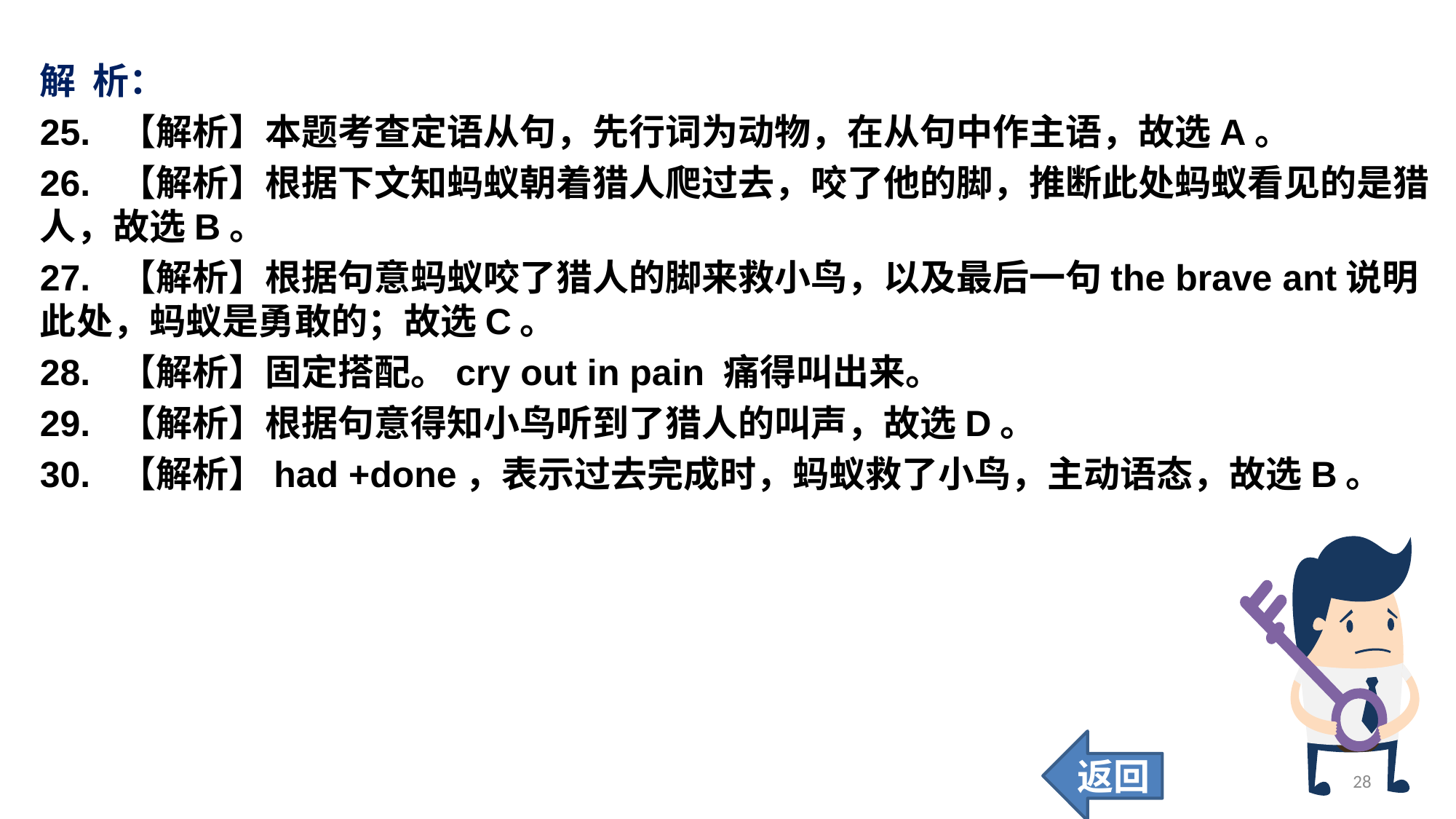

解  析：
25.  【解析】本题考查定语从句，先行词为动物，在从句中作主语，故选A。
26.  【解析】根据下文知蚂蚁朝着猎人爬过去，咬了他的脚，推断此处蚂蚁看见的是猎人，故选B。
27.  【解析】根据句意蚂蚁咬了猎人的脚来救小鸟，以及最后一句the brave ant说明此处，蚂蚁是勇敢的；故选C。
28.  【解析】固定搭配。cry out in pain 痛得叫出来。
29.  【解析】根据句意得知小鸟听到了猎人的叫声，故选D。
30.  【解析】had +done，表示过去完成时，蚂蚁救了小鸟，主动语态，故选B。

返回
28